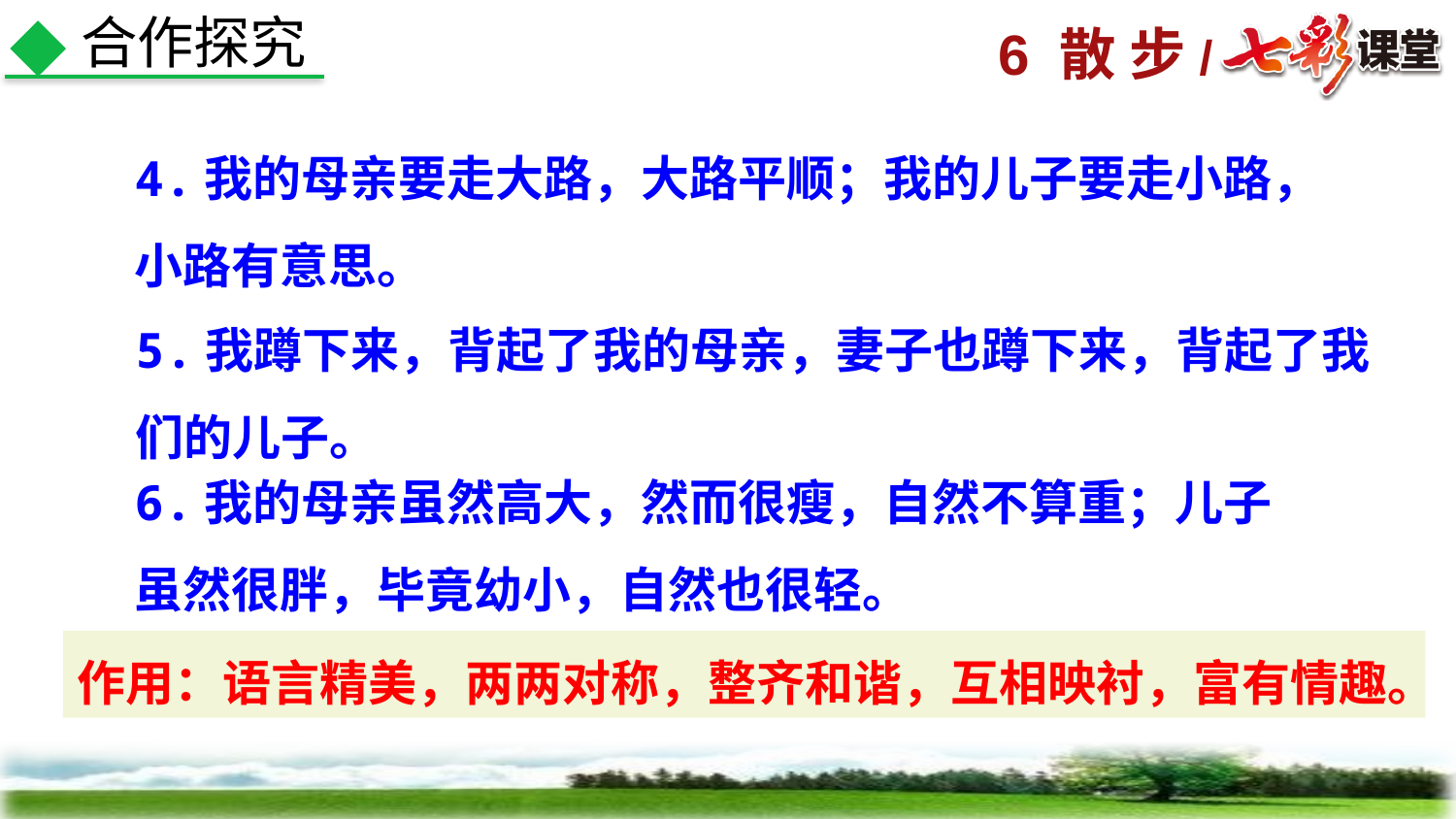

合作探究

4.我的母亲要走大路，大路平顺；我的儿子要走小路，小路有意思。
5.我蹲下来，背起了我的母亲，妻子也蹲下来，背起了我们的儿子。
6.我的母亲虽然高大，然而很瘦，自然不算重；儿子虽然很胖，毕竟幼小，自然也很轻。
作用：语言精美，两两对称，整齐和谐，互相映衬，富有情趣。